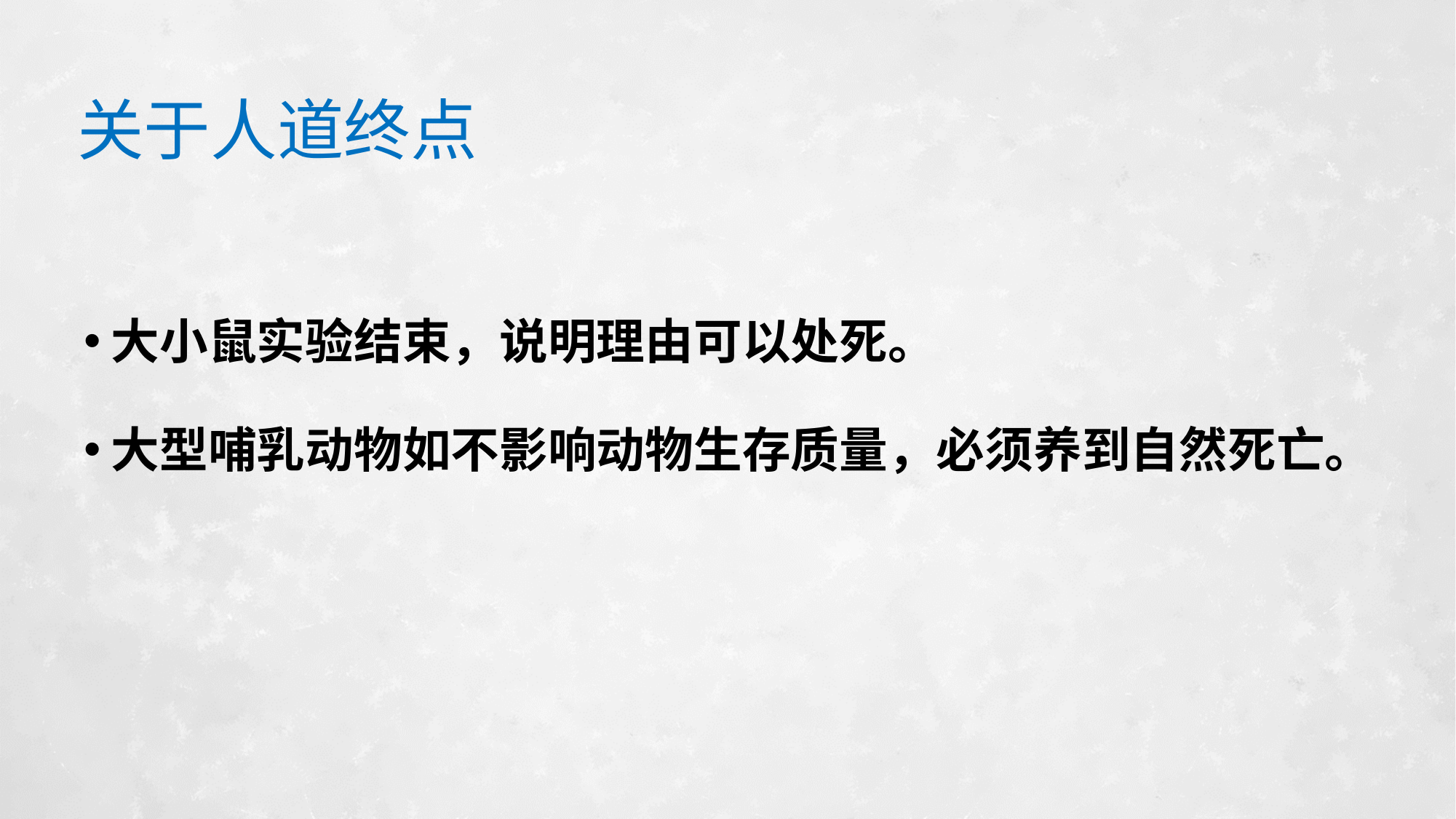

# 关于人道终点
大小鼠实验结束，说明理由可以处死。
大型哺乳动物如不影响动物生存质量，必须养到自然死亡。